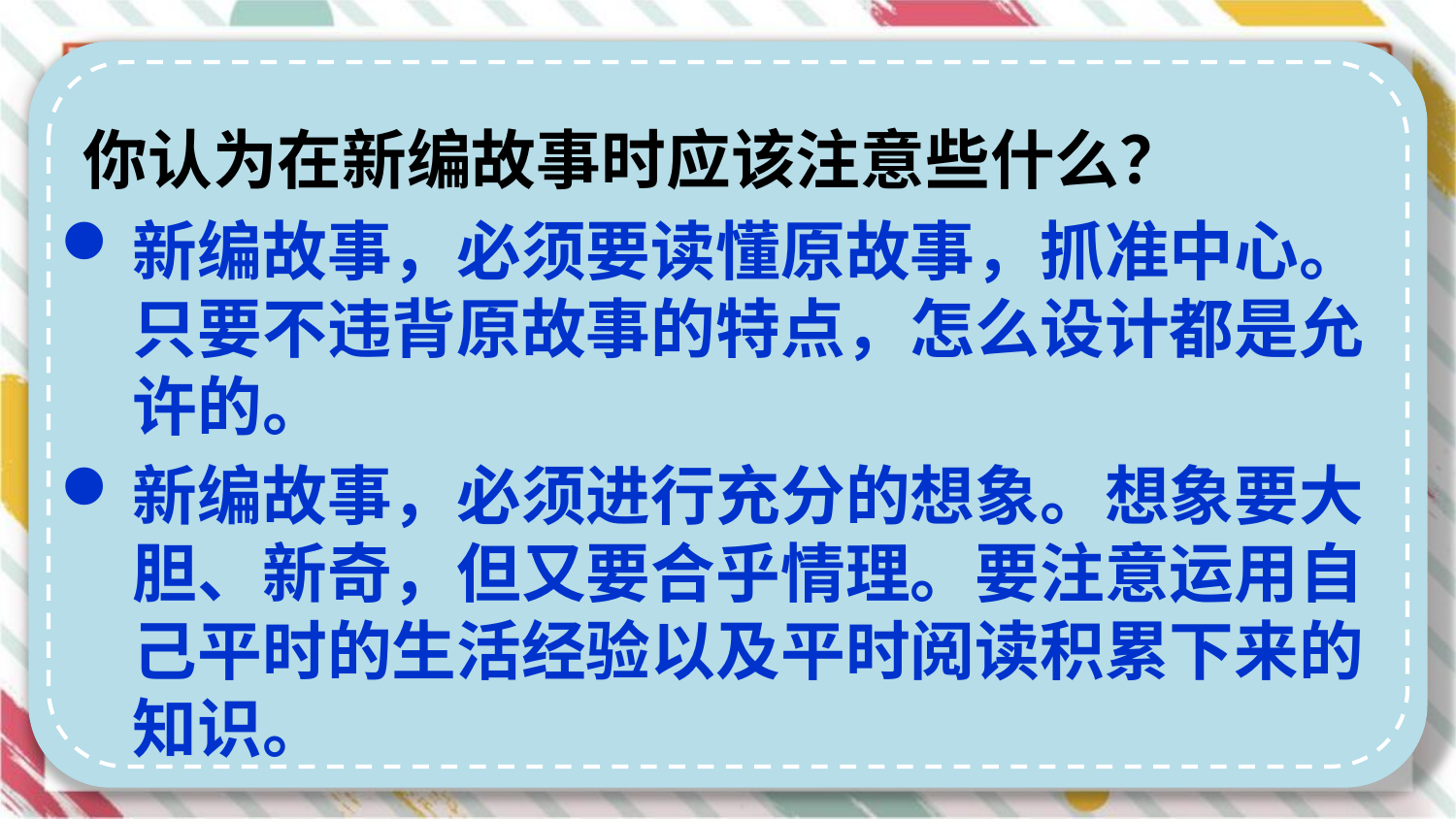

你认为在新编故事时应该注意些什么？
新编故事，必须要读懂原故事，抓准中心。只要不违背原故事的特点，怎么设计都是允许的。
新编故事，必须进行充分的想象。想象要大胆、新奇，但又要合乎情理。要注意运用自己平时的生活经验以及平时阅读积累下来的知识。